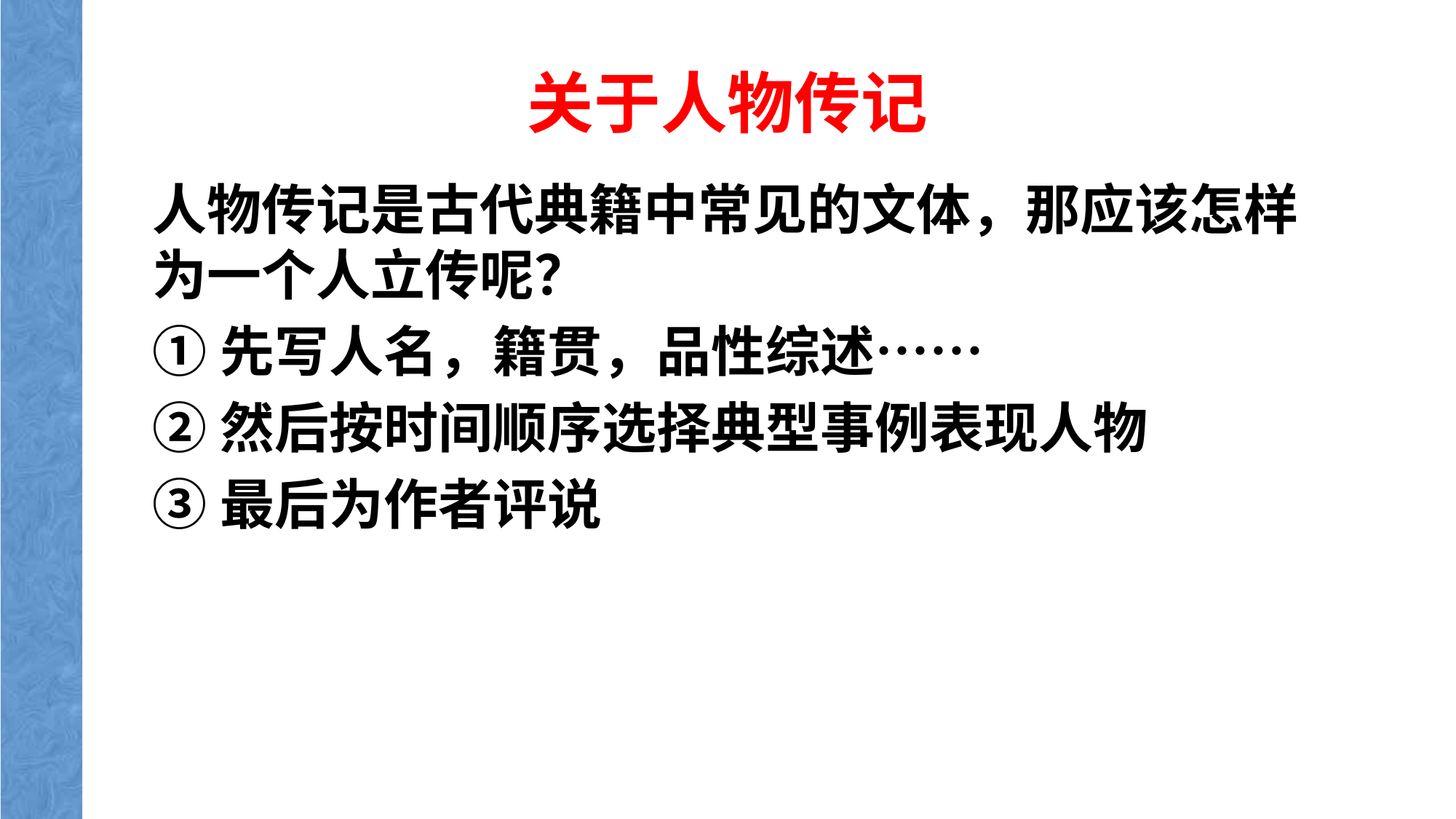

# 关于人物传记
人物传记是古代典籍中常见的文体，那应该怎样为一个人立传呢？
①先写人名，籍贯，品性综述……
②然后按时间顺序选择典型事例表现人物
③最后为作者评说